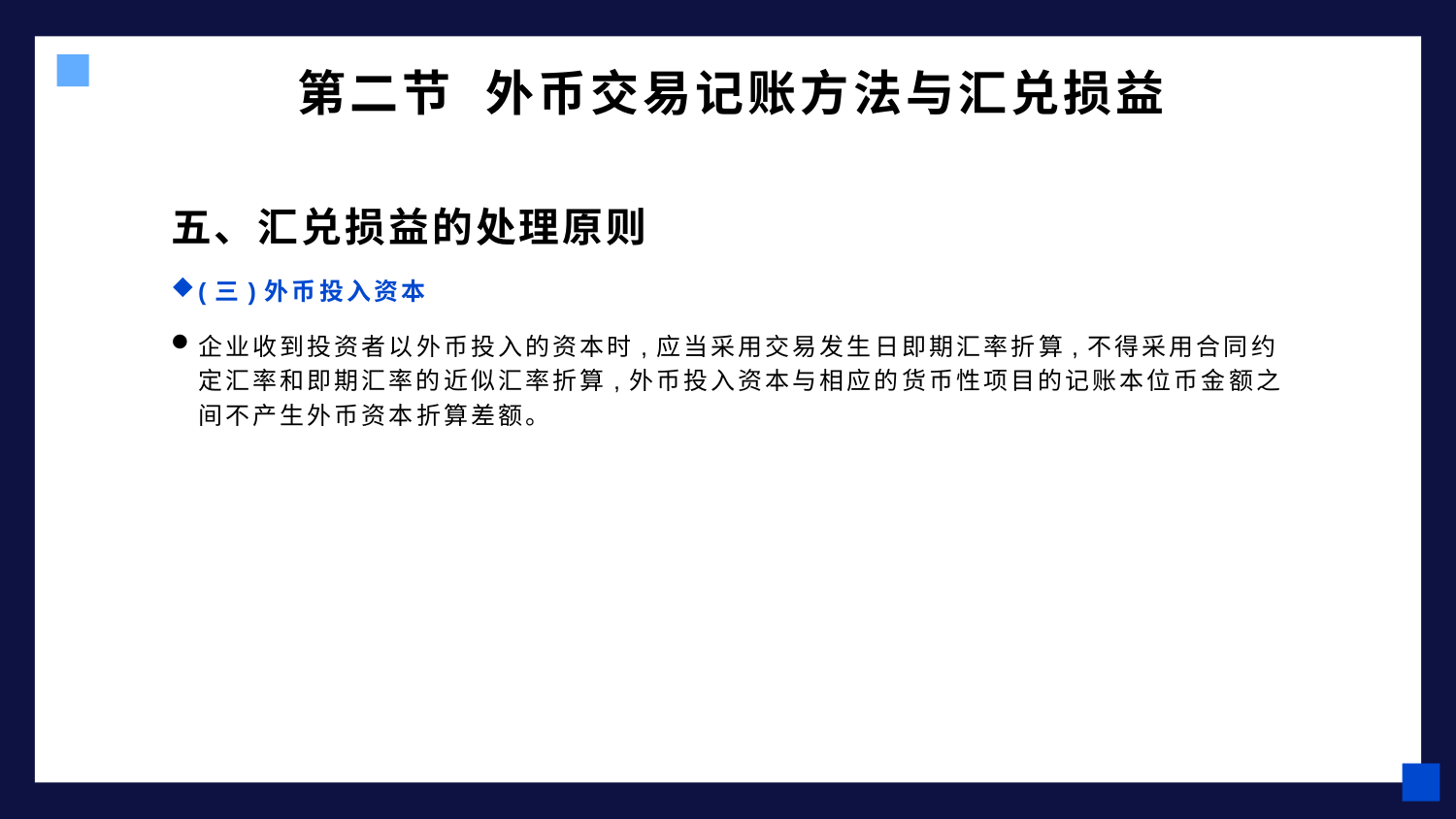

# 第二节  外币交易记账方法与汇兑损益
五、汇兑损益的处理原则
(三)外币投入资本
企业收到投资者以外币投入的资本时,应当采用交易发生日即期汇率折算,不得采用合同约定汇率和即期汇率的近似汇率折算,外币投入资本与相应的货币性项目的记账本位币金额之间不产生外币资本折算差额。